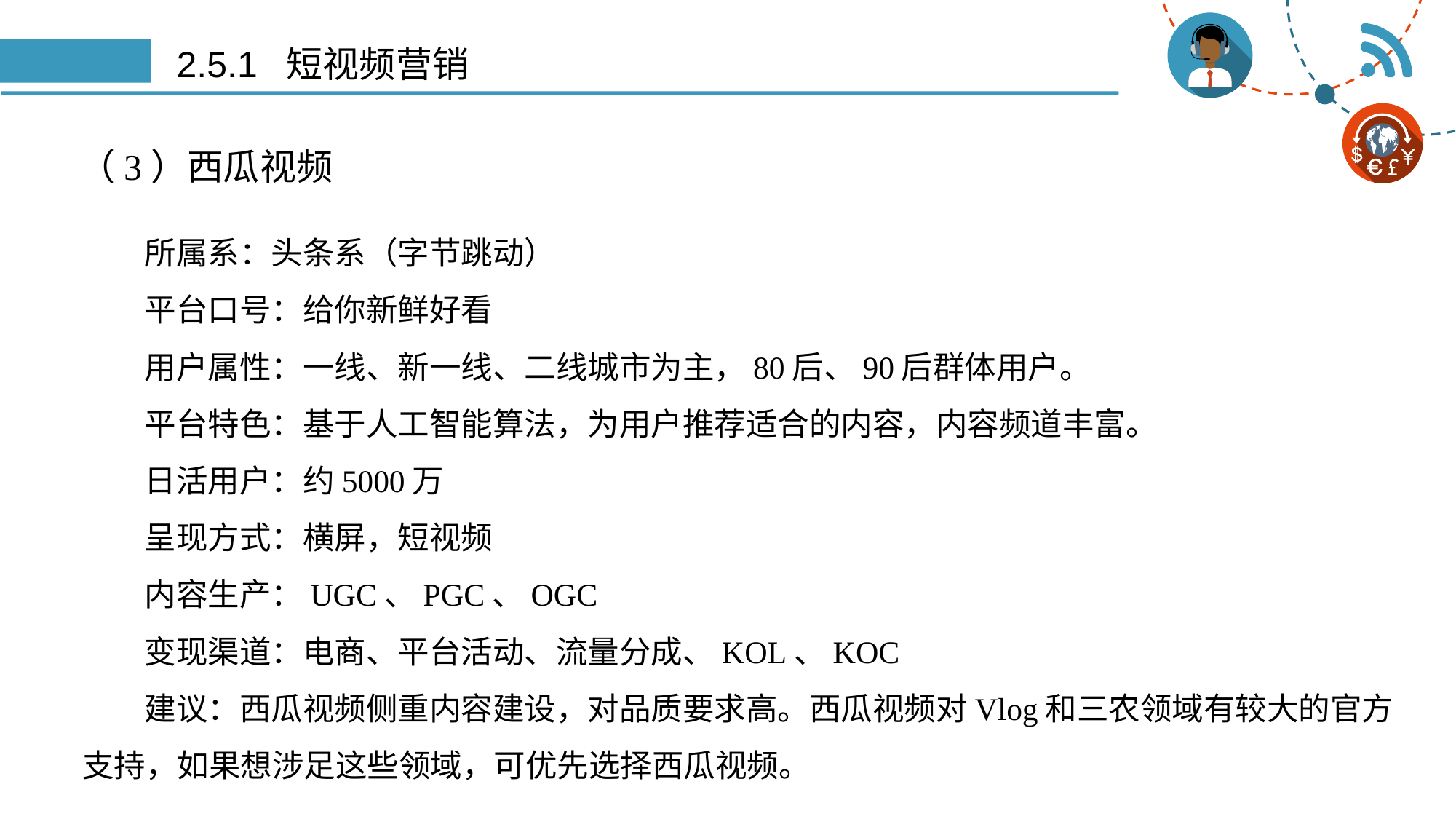

# 2.5.1  短视频营销

（3）西瓜视频
所属系：头条系（字节跳动）
平台口号：给你新鲜好看
用户属性：一线、新一线、二线城市为主，80后、90后群体用户。
平台特色：基于人工智能算法，为用户推荐适合的内容，内容频道丰富。
日活用户：约5000万
呈现方式：横屏，短视频
内容生产：UGC、PGC、OGC
变现渠道：电商、平台活动、流量分成、KOL、KOC
建议：西瓜视频侧重内容建设，对品质要求高。西瓜视频对Vlog和三农领域有较大的官方支持，如果想涉足这些领域，可优先选择西瓜视频。